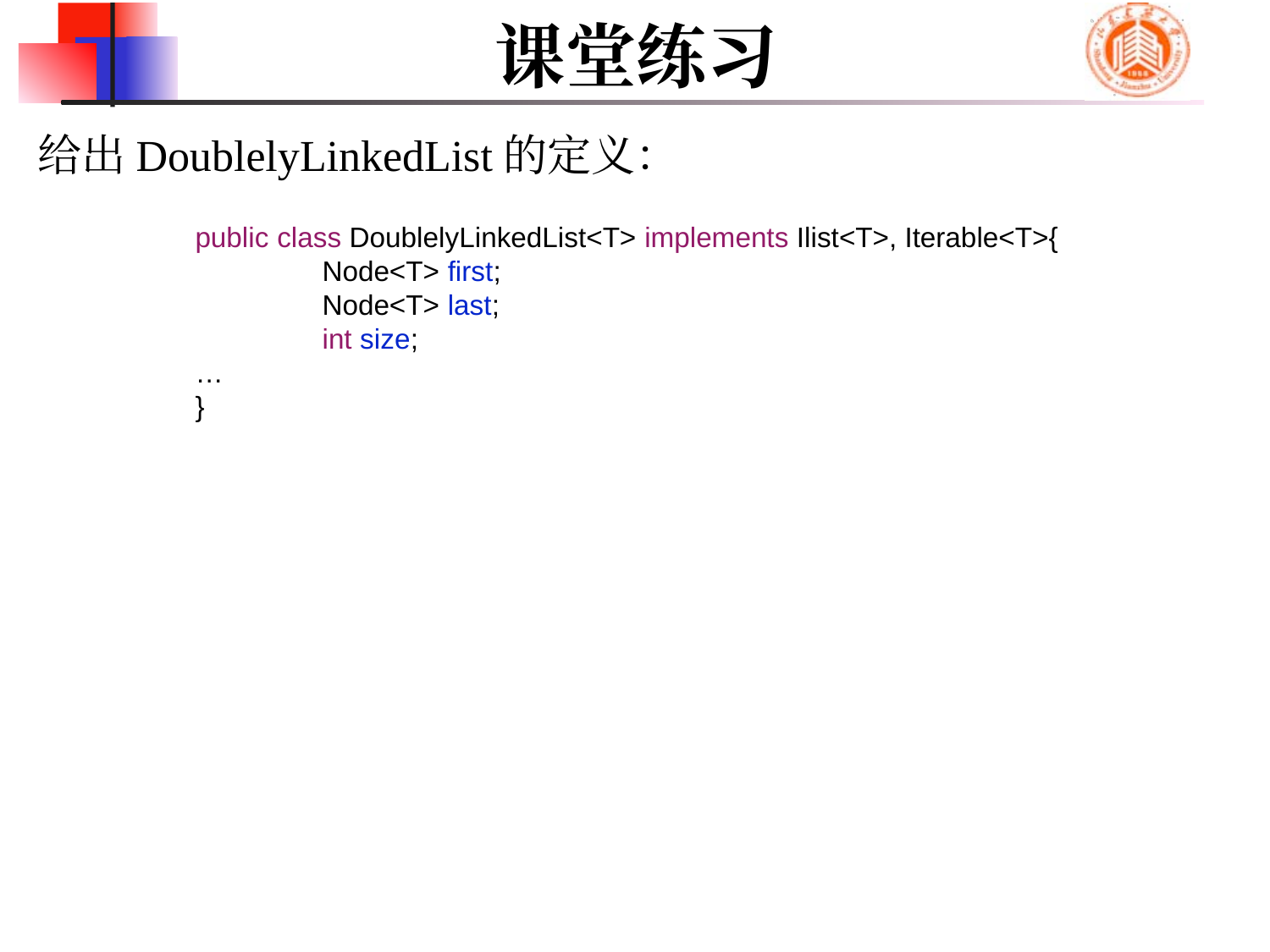

# 课堂练习
给出DoublelyLinkedList的定义：
public class DoublelyLinkedList<T> implements Ilist<T>, Iterable<T>{
	Node<T> first;
	Node<T> last;
	int size;
…
}